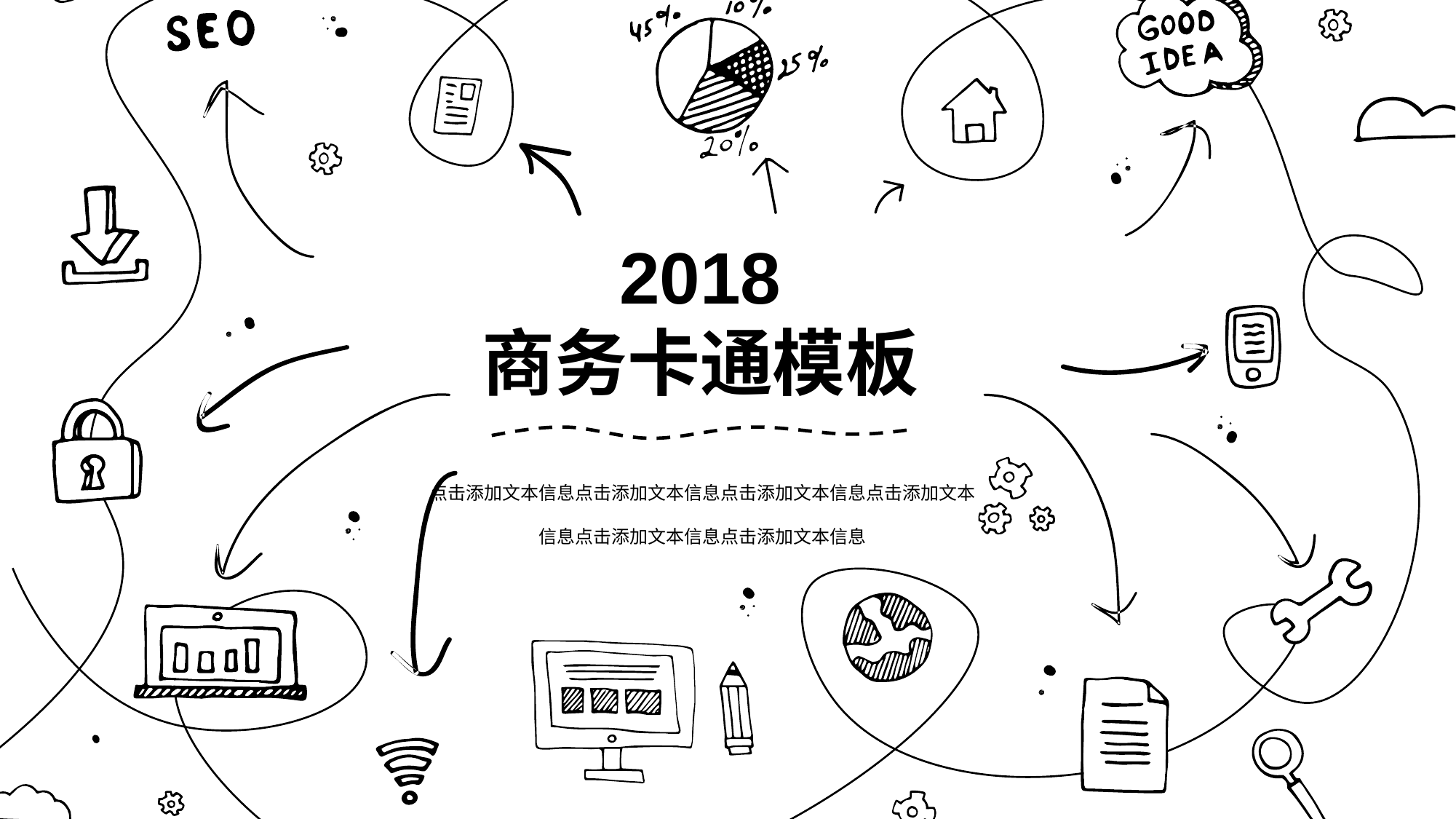

2018
商务卡通模板

点击添加文本信息点击添加文本信息点击添加文本信息点击添加文本信息点击添加文本信息点击添加文本信息